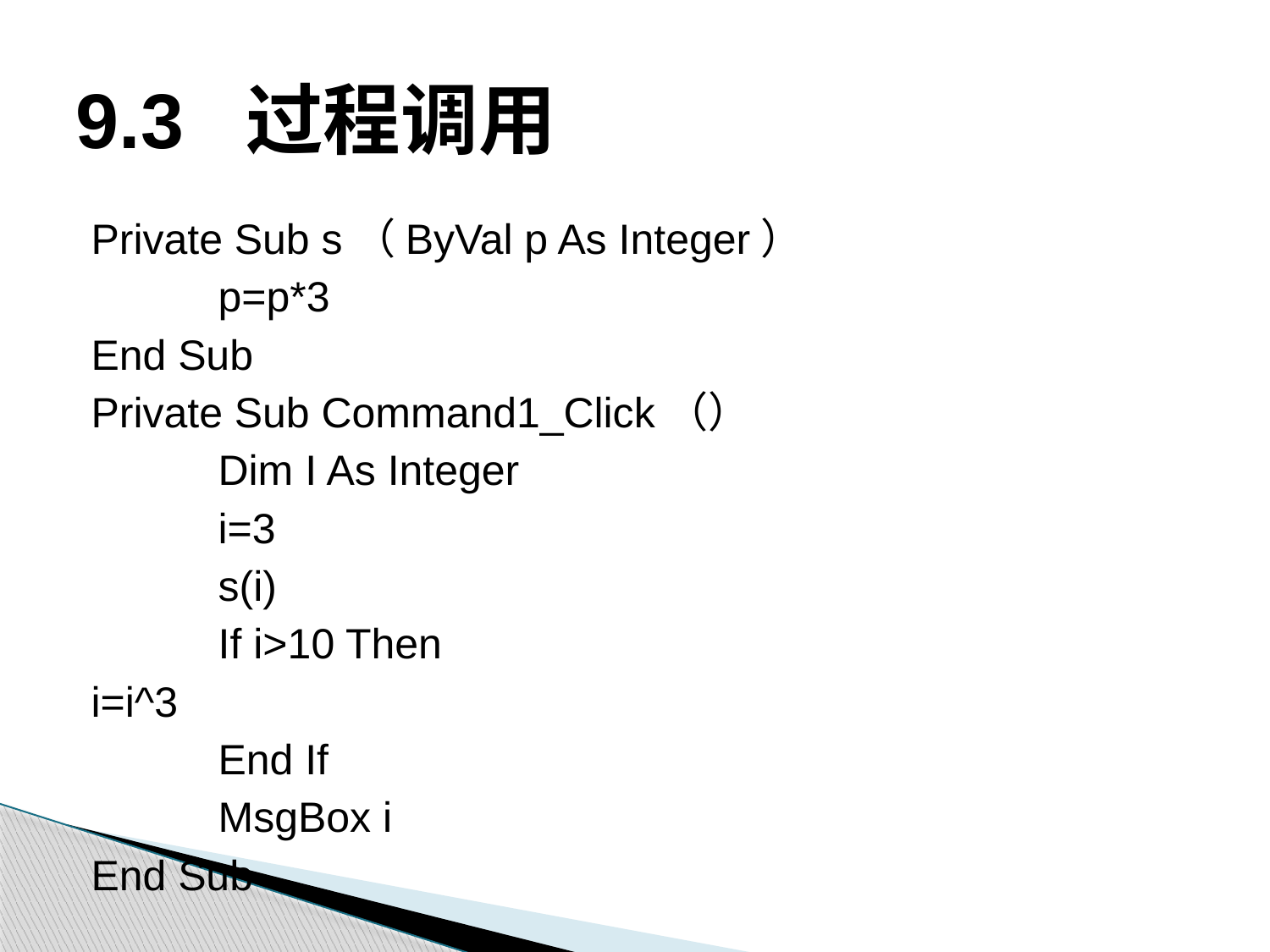

# 9.3  过程调用
Private Sub s（ByVal p As Integer）
	p=p*3
End Sub
Private Sub Command1_Click（）
	Dim I As Integer
	i=3
	s(i)
	If i>10 Then
i=i^3
	End If
	MsgBox i
End Sub